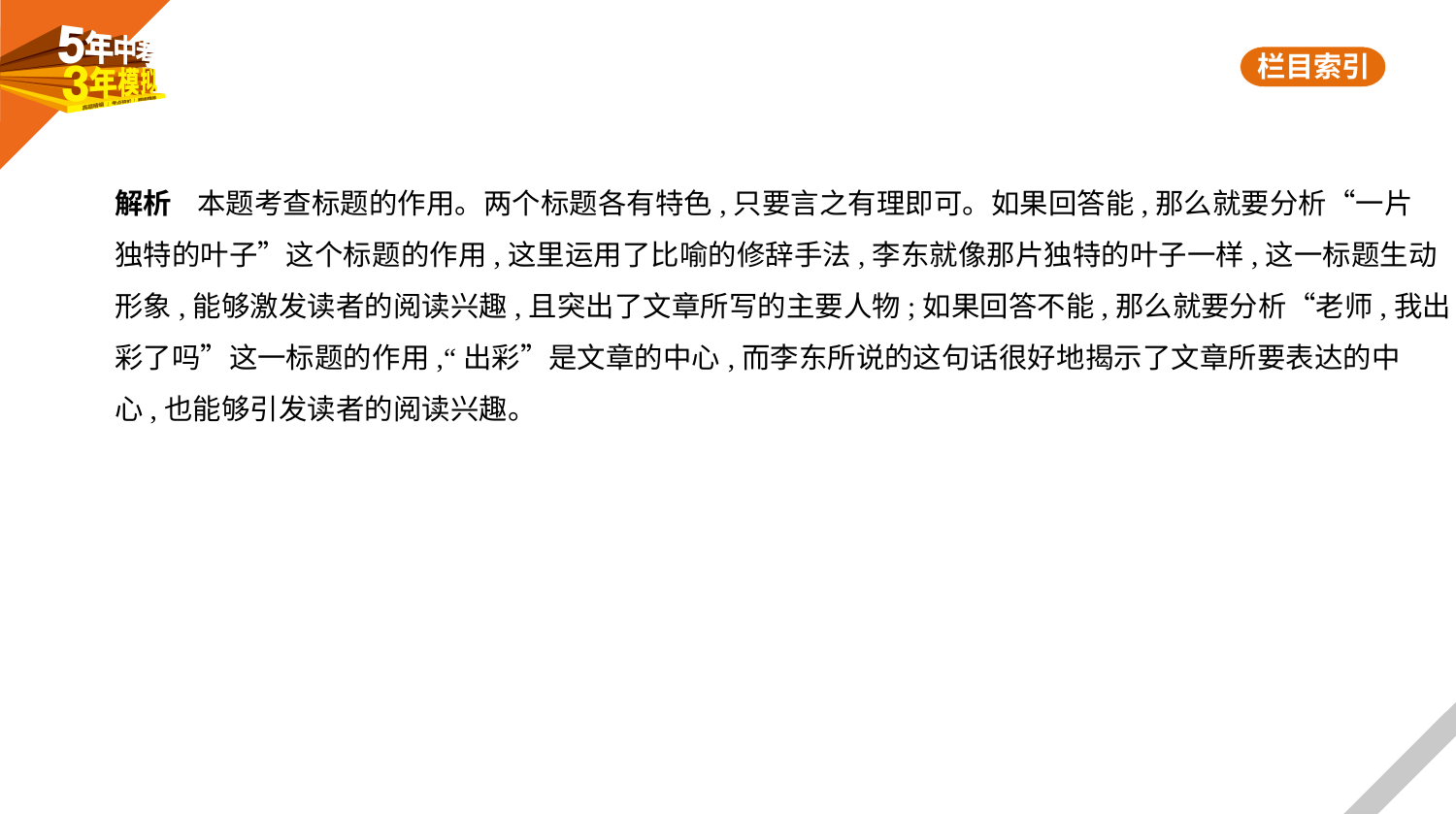

解析    本题考查标题的作用。两个标题各有特色,只要言之有理即可。如果回答能,那么就要分析“一片
独特的叶子”这个标题的作用,这里运用了比喻的修辞手法,李东就像那片独特的叶子一样,这一标题生动
形象,能够激发读者的阅读兴趣,且突出了文章所写的主要人物;如果回答不能,那么就要分析“老师,我出
彩了吗”这一标题的作用,“出彩”是文章的中心,而李东所说的这句话很好地揭示了文章所要表达的中
心,也能够引发读者的阅读兴趣。